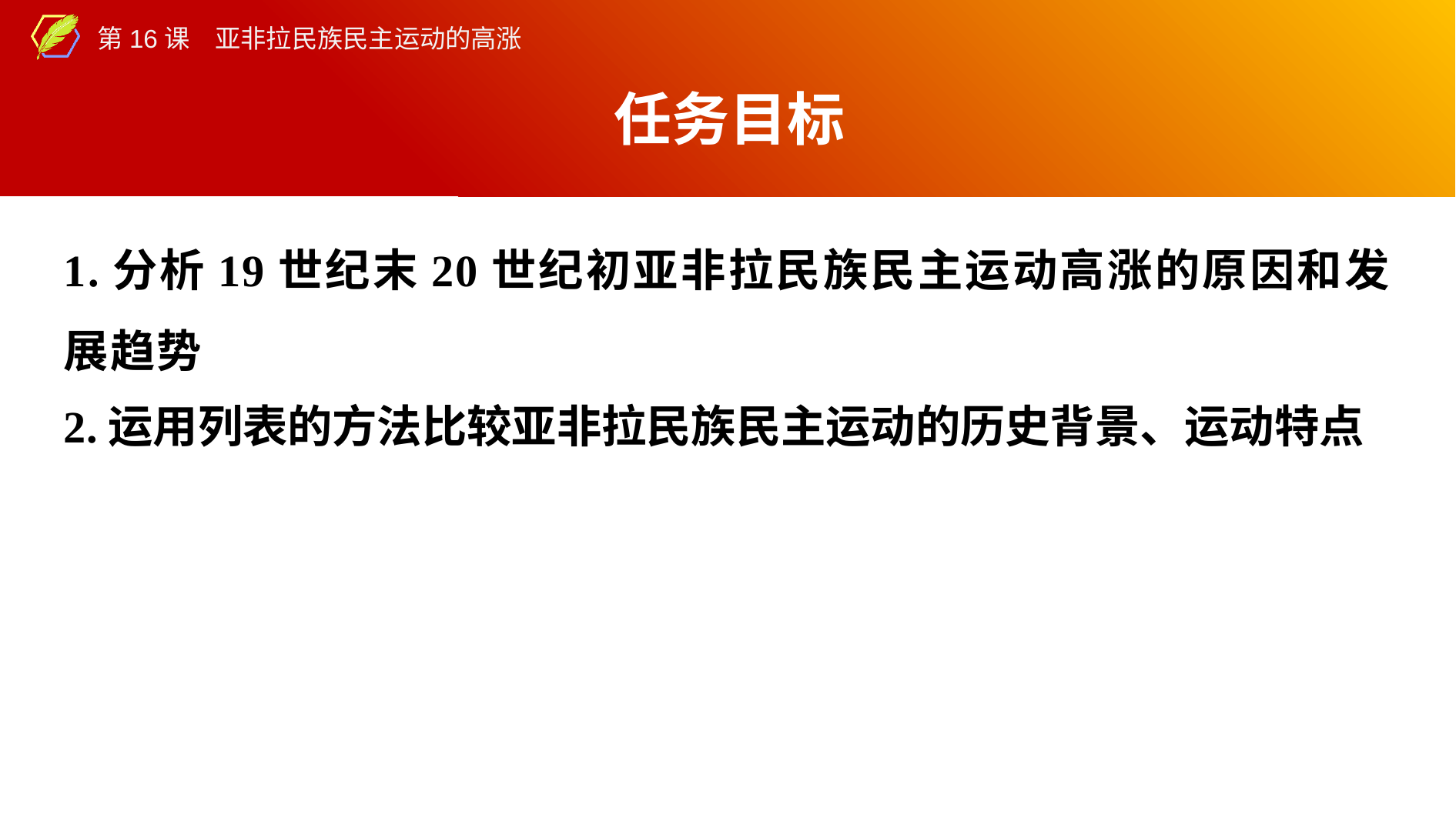

任务目标
1.分析19世纪末20世纪初亚非拉民族民主运动高涨的原因和发展趋势
2.运用列表的方法比较亚非拉民族民主运动的历史背景、运动特点